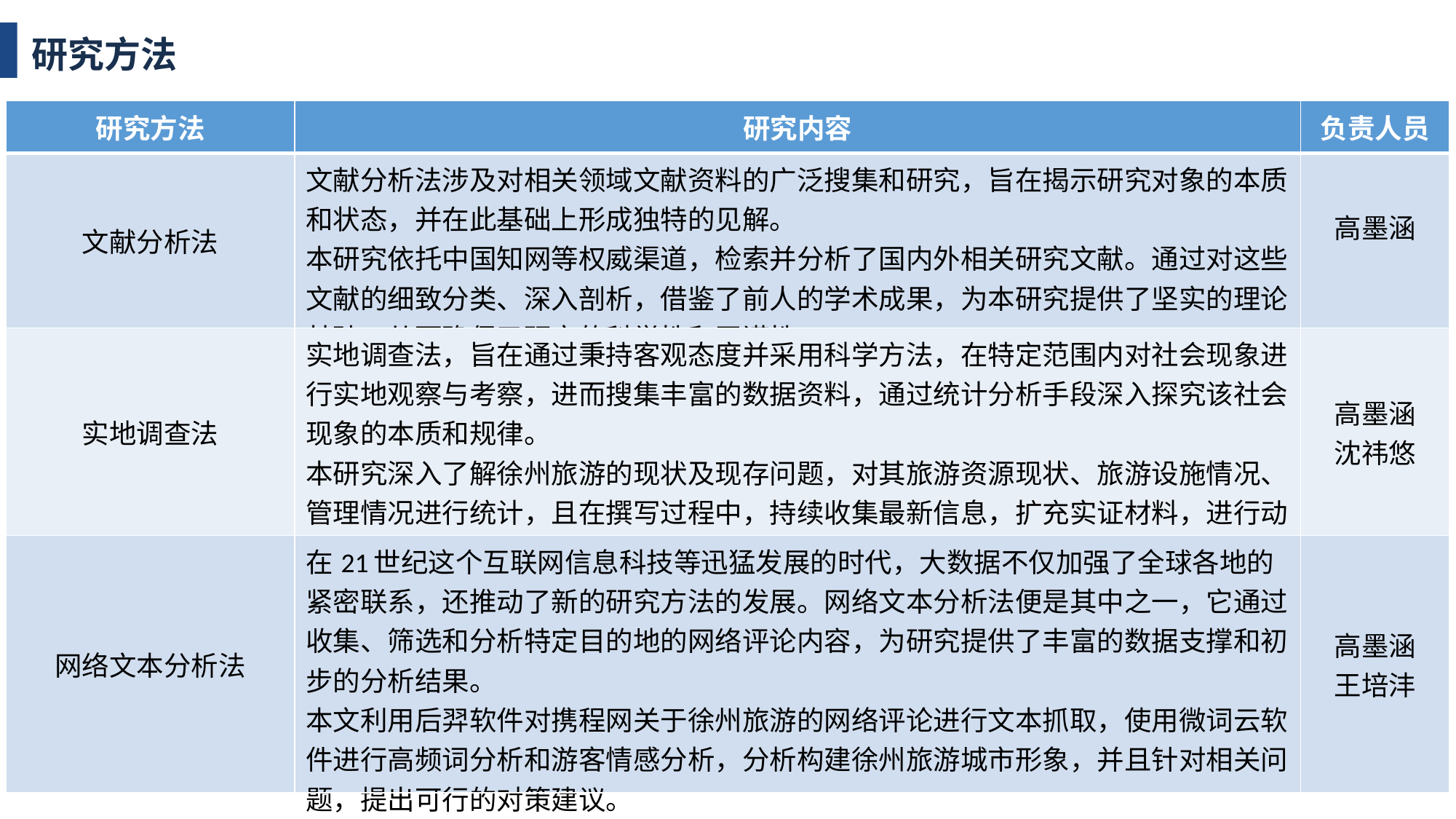

研究方法
| 研究方法 | 研究内容 | 负责人员 |
| --- | --- | --- |
| 文献分析法 | 文献分析法涉及对相关领域文献资料的广泛搜集和研究，旨在揭示研究对象的本质和状态，并在此基础上形成独特的见解。 本研究依托中国知网等权威渠道，检索并分析了国内外相关研究文献。通过对这些文献的细致分类、深入剖析，借鉴了前人的学术成果，为本研究提供了坚实的理论基础，从而确保了研究的科学性和严谨性。 | 高墨涵 |
| 实地调查法 | 实地调查法，旨在通过秉持客观态度并采用科学方法，在特定范围内对社会现象进行实地观察与考察，进而搜集丰富的数据资料，通过统计分析手段深入探究该社会现象的本质和规律。 本研究深入了解徐州旅游的现状及现存问题，对其旅游资源现状、旅游设施情况、管理情况进行统计，且在撰写过程中，持续收集最新信息，扩充实证材料，进行动态研究，以此为基础从而构建坚实的支撑。 | 高墨涵 沈祎悠 |
| 网络文本分析法 | 在21世纪这个互联网信息科技等迅猛发展的时代，大数据不仅加强了全球各地的紧密联系，还推动了新的研究方法的发展。网络文本分析法便是其中之一，它通过收集、筛选和分析特定目的地的网络评论内容，为研究提供了丰富的数据支撑和初步的分析结果。 本文利用后羿软件对携程网关于徐州旅游的网络评论进行文本抓取，使用微词云软件进行高频词分析和游客情感分析，分析构建徐州旅游城市形象，并且针对相关问题，提出可行的对策建议。 | 高墨涵 王培沣 |